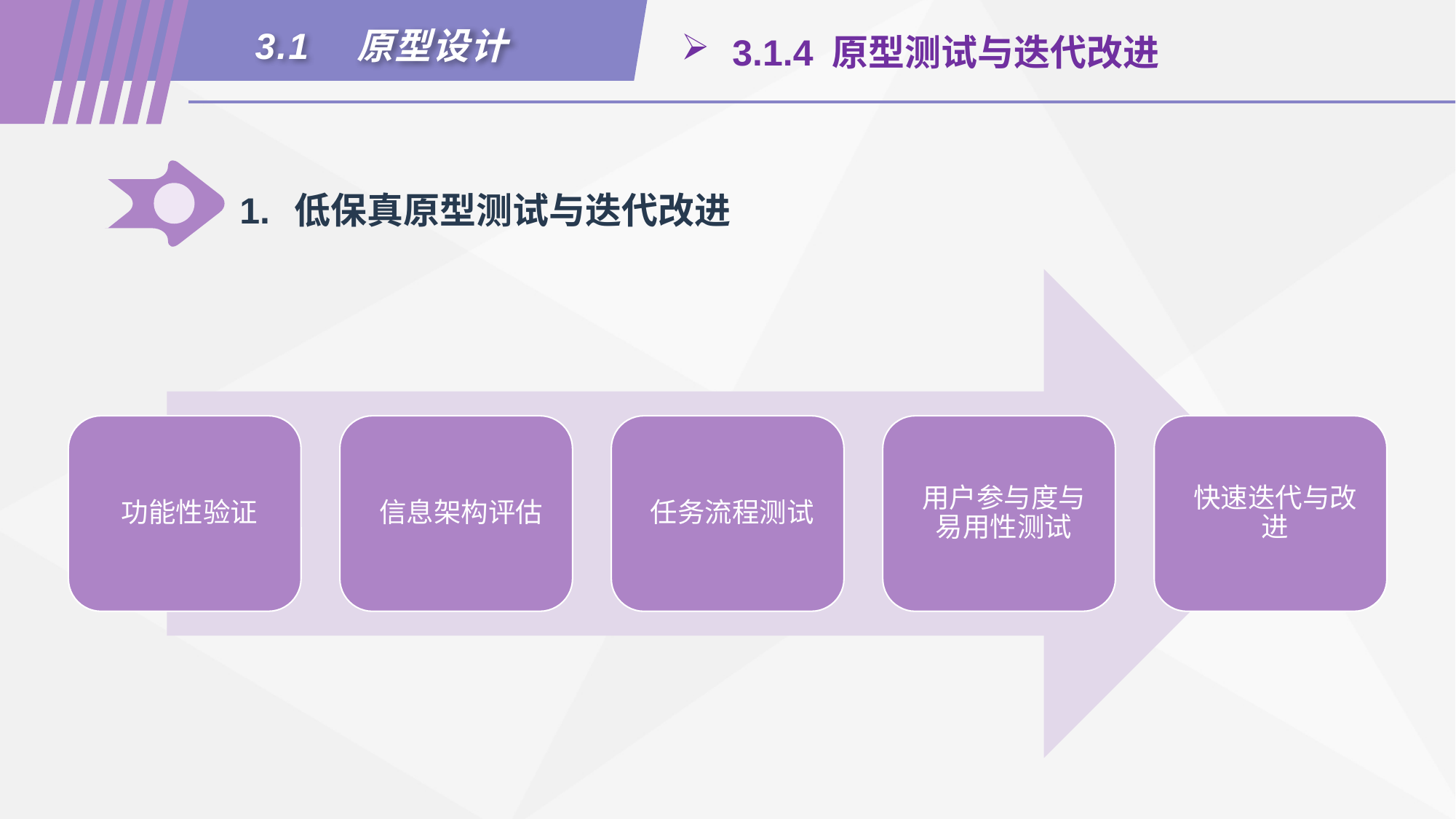

3.1　原型设计
 3.1.4 原型测试与迭代改进

1.	低保真原型测试与迭代改进
功能性验证
信息架构评估
任务流程测试
用户参与度与易用性测试
快速迭代与改进